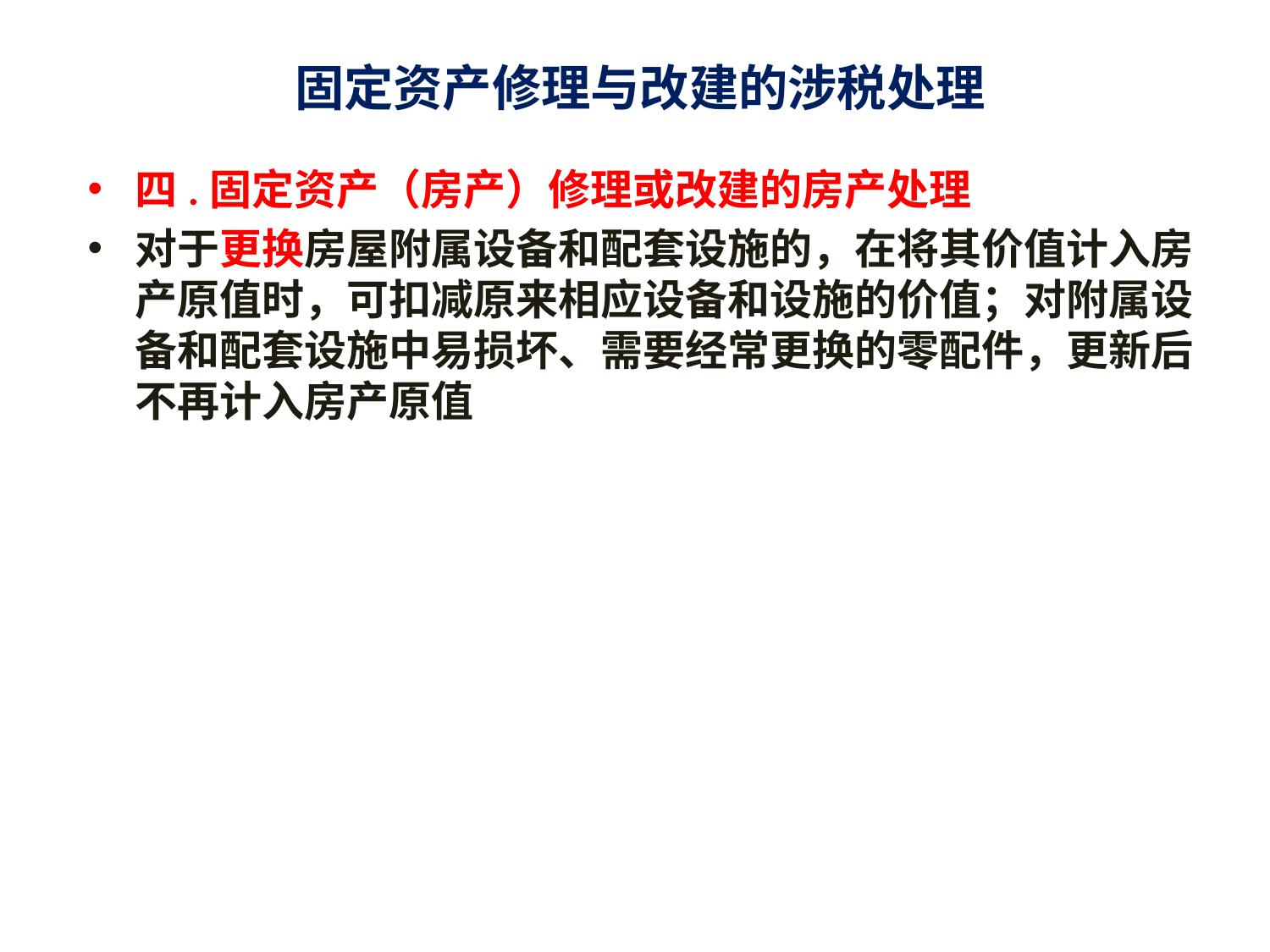

# 固定资产修理与改建的涉税处理
四.固定资产（房产）修理或改建的房产处理
对于更换房屋附属设备和配套设施的，在将其价值计入房产原值时，可扣减原来相应设备和设施的价值；对附属设备和配套设施中易损坏、需要经常更换的零配件，更新后不再计入房产原值